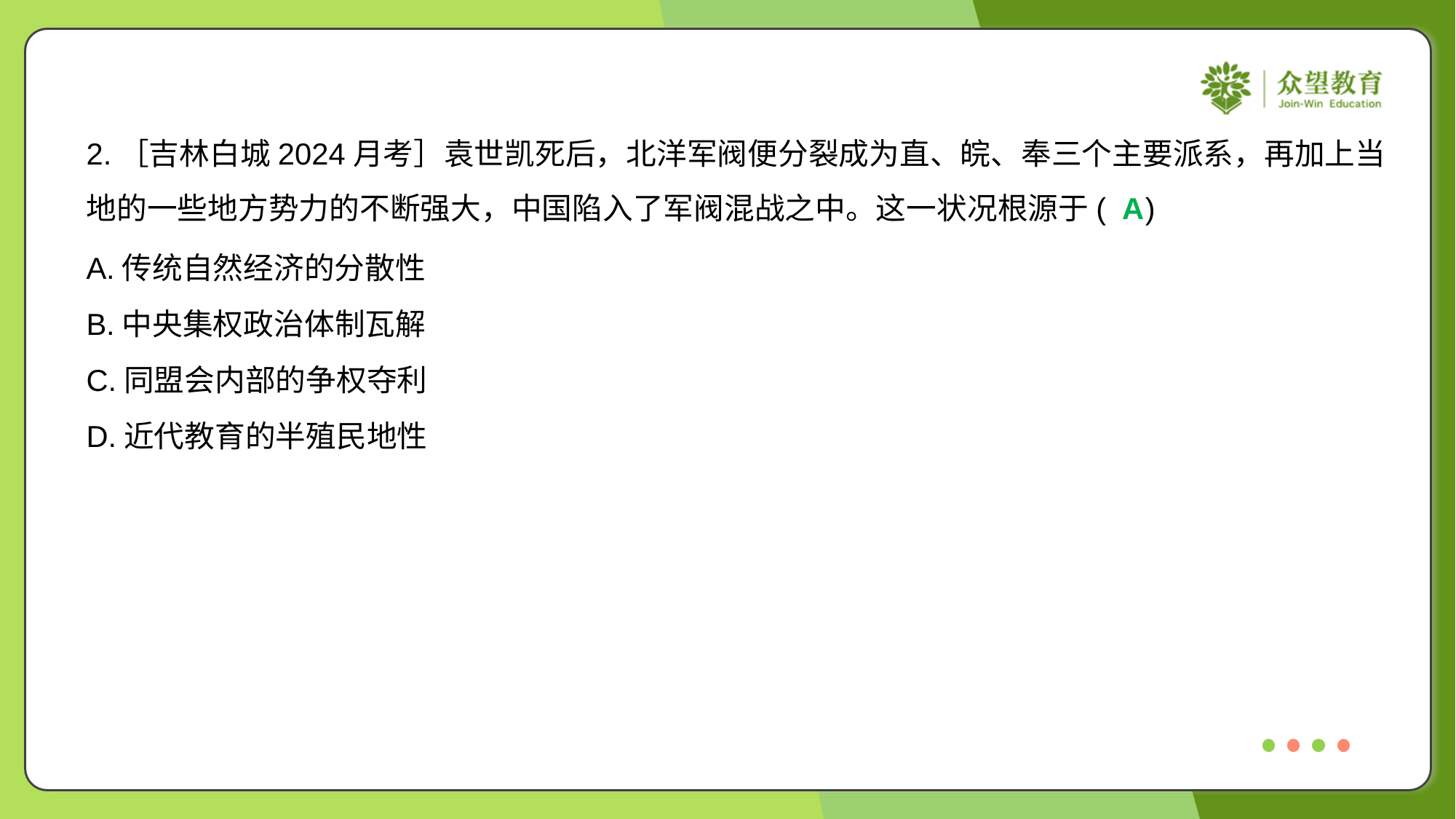

2.［吉林白城2024月考］袁世凯死后，北洋军阀便分裂成为直、皖、奉三个主要派系，再加上当
地的一些地方势力的不断强大，中国陷入了军阀混战之中。这一状况根源于(     )
A
A.传统自然经济的分散性
B.中央集权政治体制瓦解
C.同盟会内部的争权夺利
D.近代教育的半殖民地性